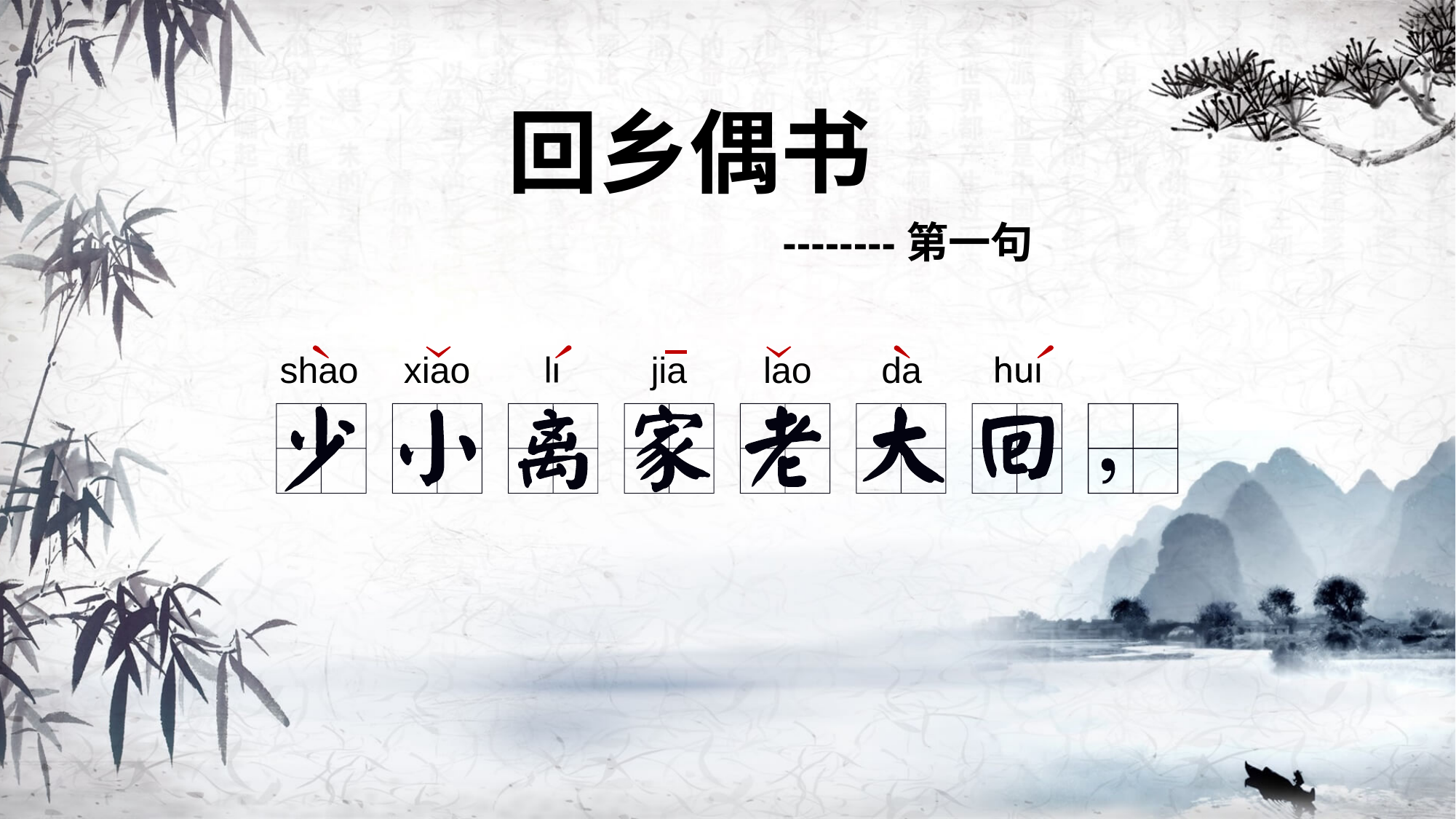

回乡偶书
--------第一句
shao
xiao
jia
lao
da